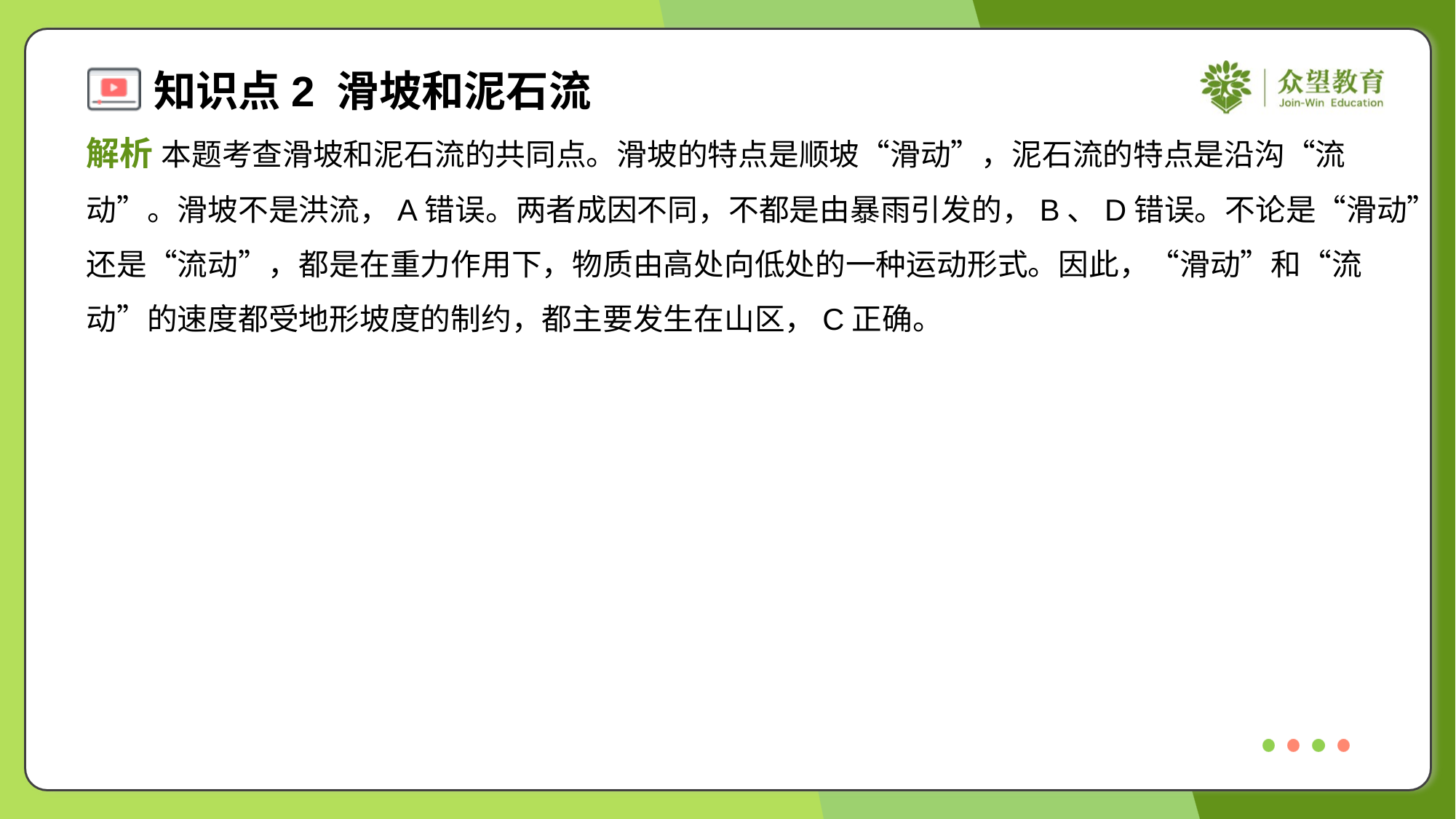

解析 本题考查滑坡和泥石流的共同点。滑坡的特点是顺坡“滑动”，泥石流的特点是沿沟“流
动”。滑坡不是洪流，A错误。两者成因不同，不都是由暴雨引发的，B、D错误。不论是“滑动”
还是“流动”，都是在重力作用下，物质由高处向低处的一种运动形式。因此，“滑动”和“流
动”的速度都受地形坡度的制约，都主要发生在山区，C正确。